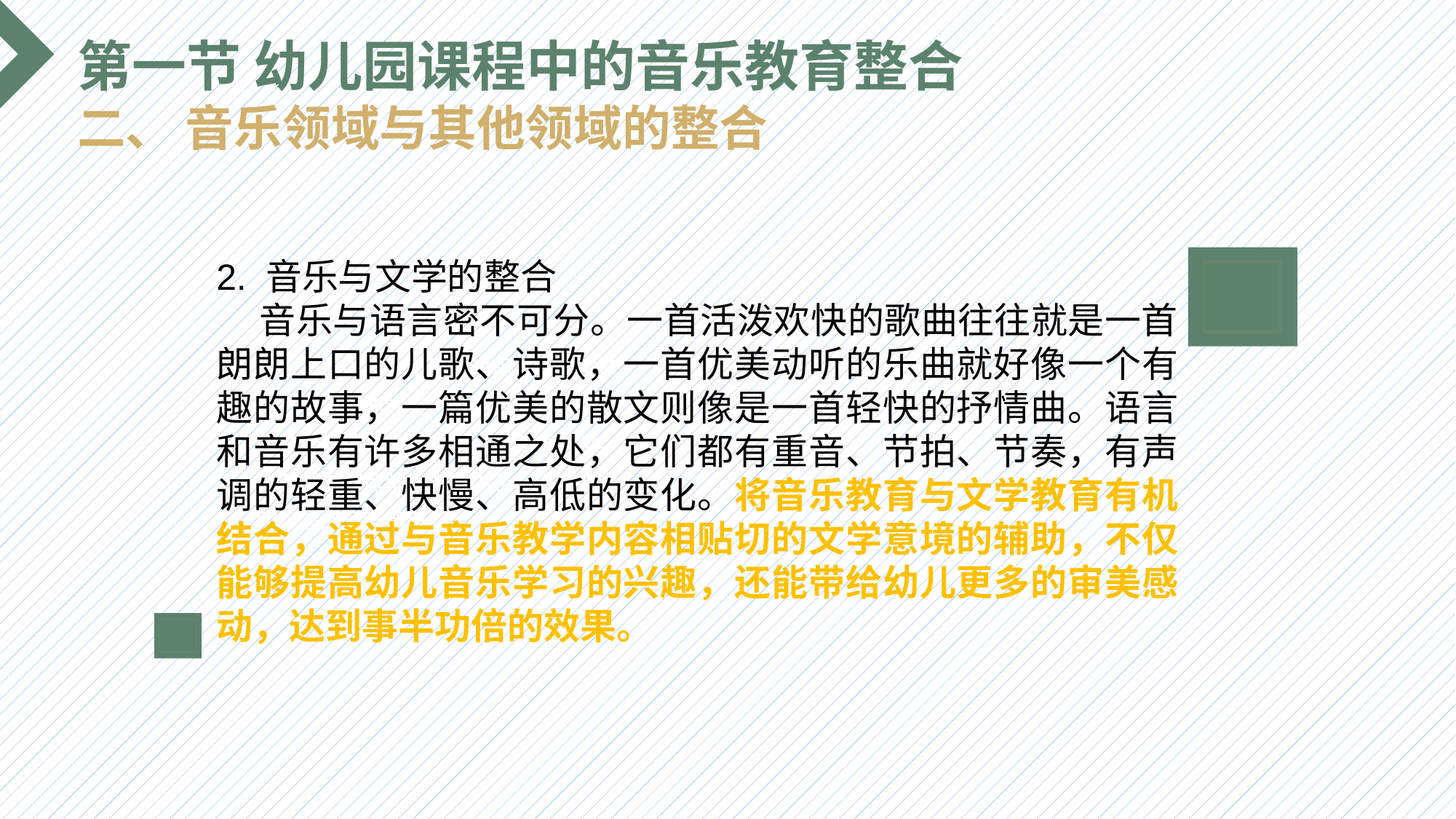

第一节 幼儿园课程中的音乐教育整合
二、 音乐领域与其他领域的整合

2. 音乐与文学的整合
    音乐与语言密不可分。一首活泼欢快的歌曲往往就是一首朗朗上口的儿歌、诗歌，一首优美动听的乐曲就好像一个有趣的故事，一篇优美的散文则像是一首轻快的抒情曲。语言和音乐有许多相通之处，它们都有重音、节拍、节奏，有声调的轻重、快慢、高低的变化。将音乐教育与文学教育有机结合，通过与音乐教学内容相贴切的文学意境的辅助，不仅能够提高幼儿音乐学习的兴趣，还能带给幼儿更多的审美感动，达到事半功倍的效果。

选题背景
输入您的内容，请简要说明，言简意赅即可输入您的内容，请简要说明，言简意赅即可输入您的内容，请简要说明，言简意赅即可输入您的内容，请简要说明，言简意赅即可